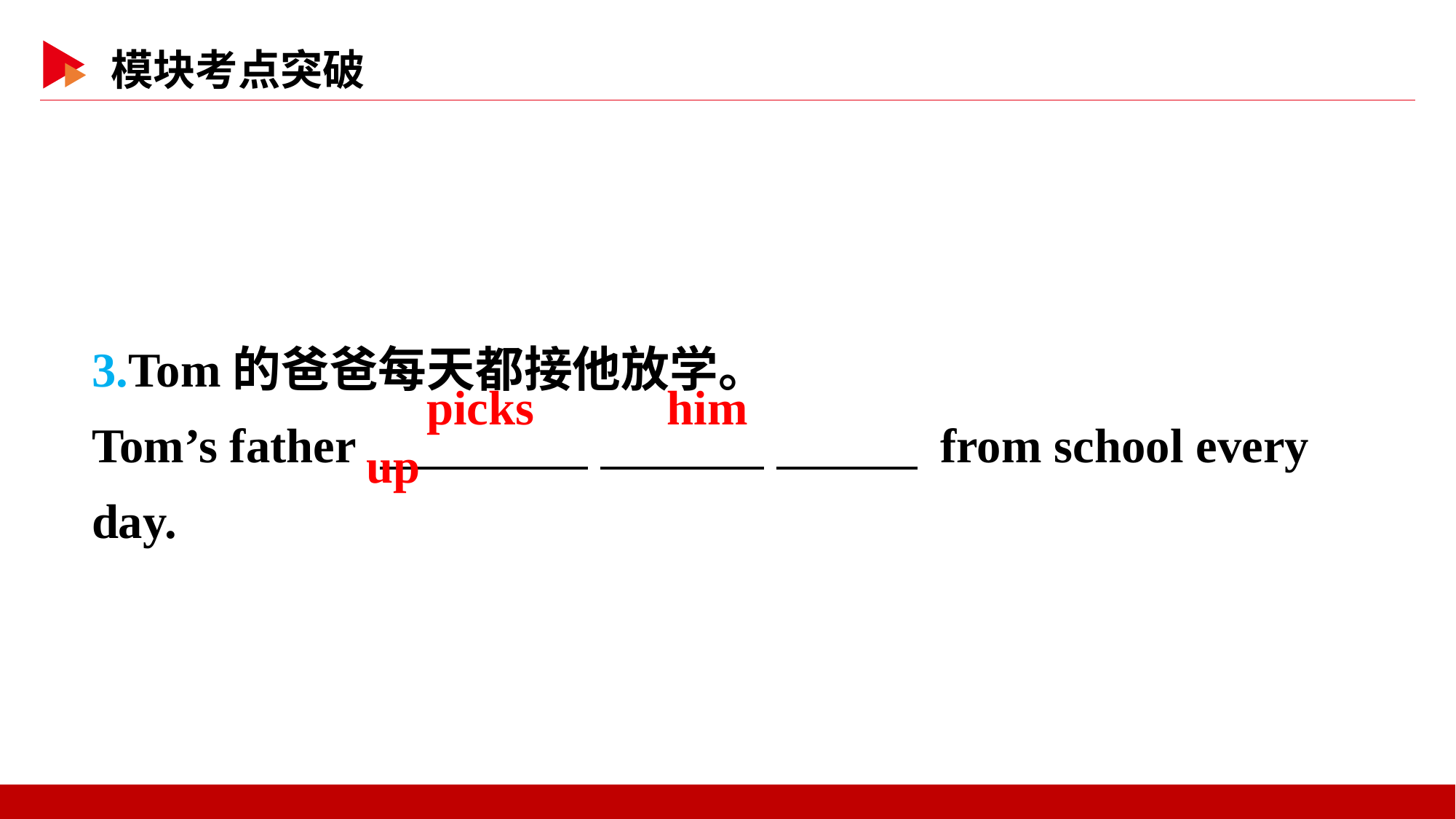

3.Tom的爸爸每天都接他放学。
Tom’s father 　          　 　      　 　    　 from school every day.
　picks　 　him　 　up